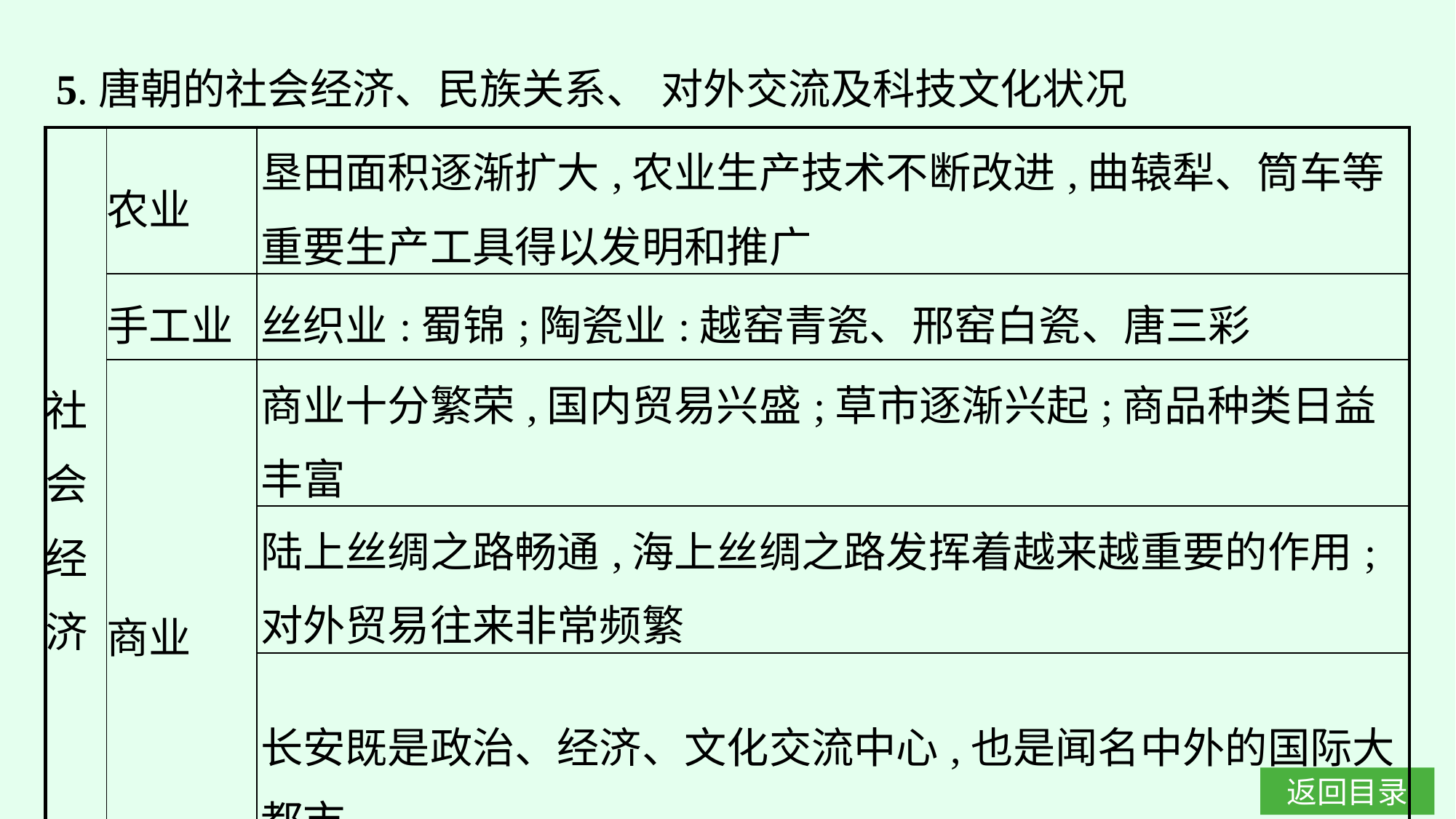

5.唐朝的社会经济、民族关系、 对外交流及科技文化状况
| 社会 经济 | 农业 | 垦田面积逐渐扩大,农业生产技术不断改进,曲辕犁、筒车等重要生产工具得以发明和推广 |
| --- | --- | --- |
|  | 手工业 | 丝织业:蜀锦;陶瓷业:越窑青瓷、邢窑白瓷、唐三彩 |
|  | 商业 | 商业十分繁荣,国内贸易兴盛;草市逐渐兴起;商品种类日益丰富 |
|  |  | 陆上丝绸之路畅通,海上丝绸之路发挥着越来越重要的作用;对外贸易往来非常频繁 |
|  |  | 长安既是政治、经济、文化交流中心,也是闻名中外的国际大都市 |